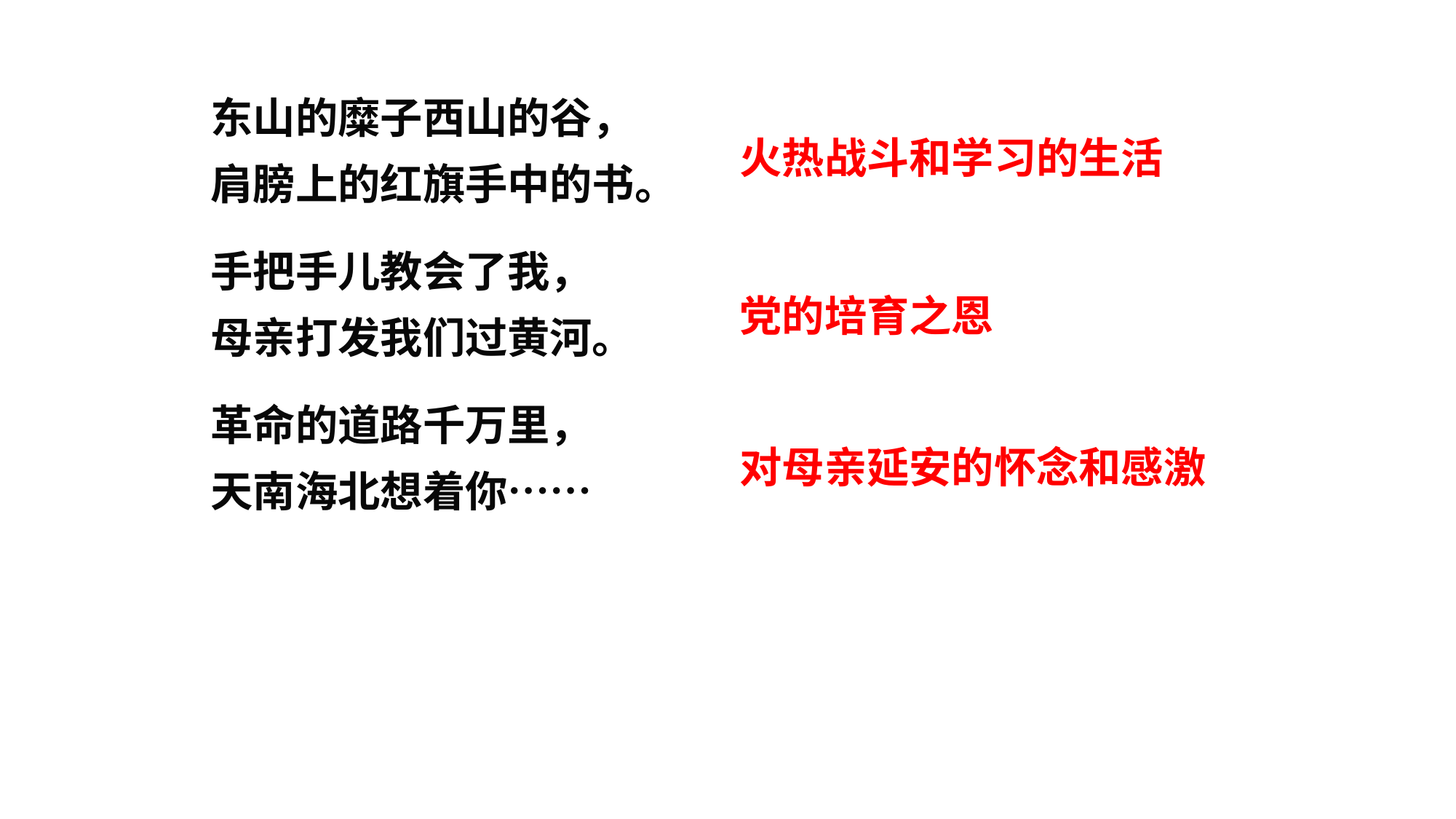

东山的糜子西山的谷，
肩膀上的红旗手中的书。
手把手儿教会了我，
母亲打发我们过黄河。
革命的道路千万里，
天南海北想着你……
火热战斗和学习的生活
党的培育之恩
对母亲延安的怀念和感激